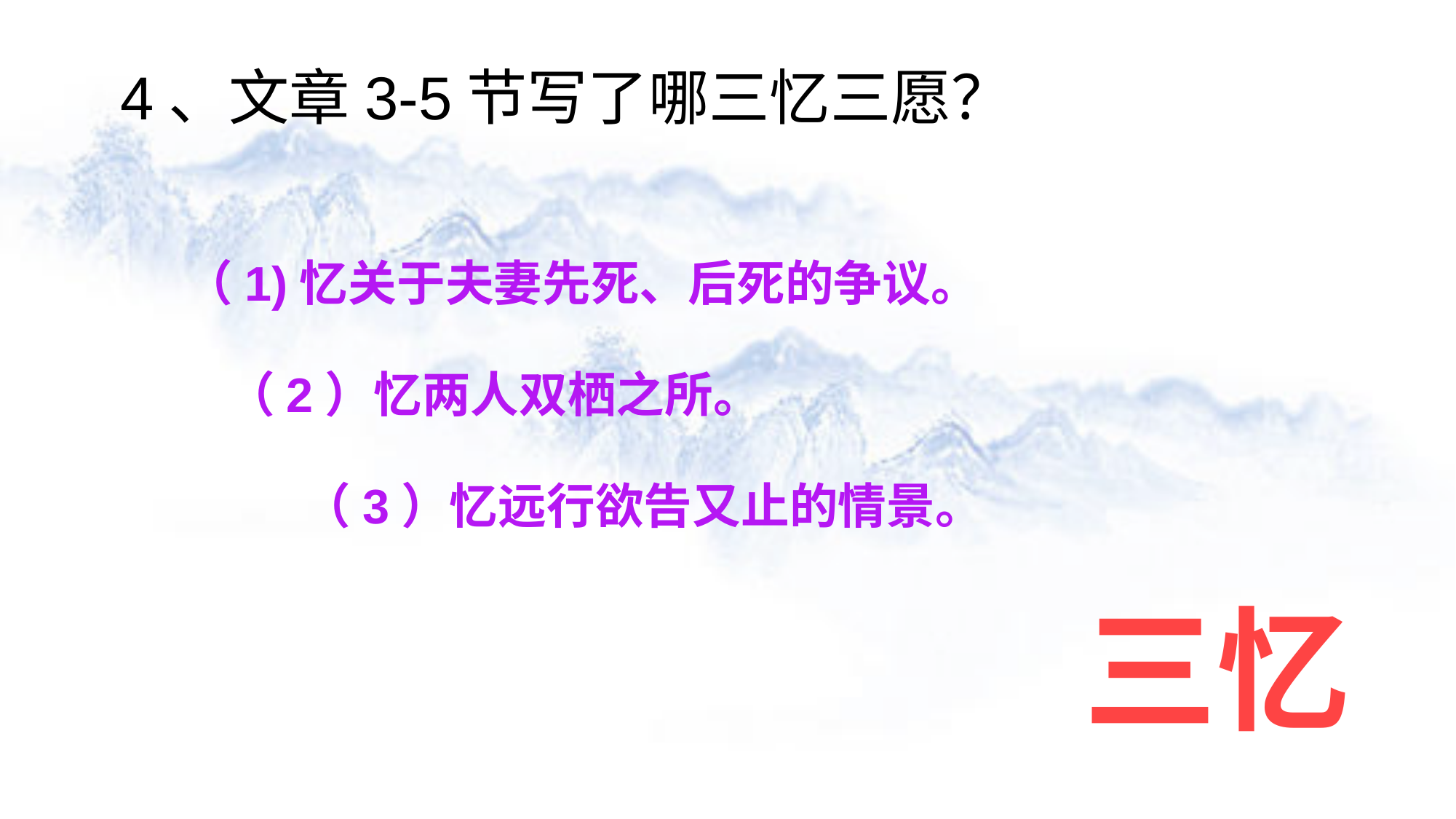

4、文章3-5节写了哪三忆三愿？
（1)忆关于夫妻先死、后死的争议。
（2）忆两人双栖之所。
（3）忆远行欲告又止的情景。
三忆